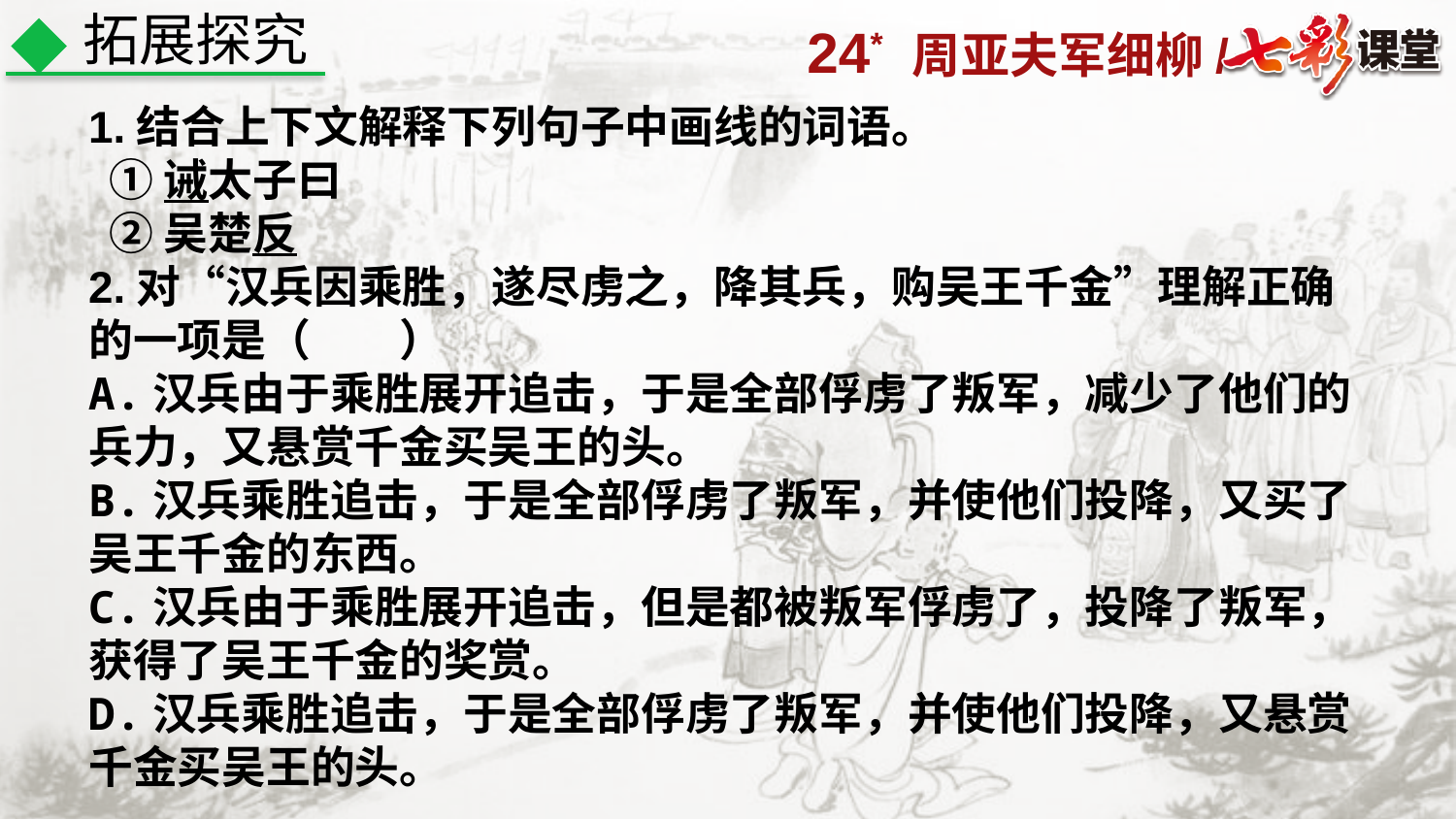

拓展探究

1.结合上下文解释下列句子中画线的词语。
  ①诫太子曰
  ②吴楚反
2.对“汉兵因乘胜，遂尽虏之，降其兵，购吴王千金”理解正确的一项是（　　）
A.汉兵由于乘胜展开追击，于是全部俘虏了叛军，减少了他们的兵力，又悬赏千金买吴王的头。
B.汉兵乘胜追击，于是全部俘虏了叛军，并使他们投降，又买了吴王千金的东西。
C.汉兵由于乘胜展开追击，但是都被叛军俘虏了，投降了叛军，获得了吴王千金的奖赏。
D.汉兵乘胜追击，于是全部俘虏了叛军，并使他们投降，又悬赏千金买吴王的头。